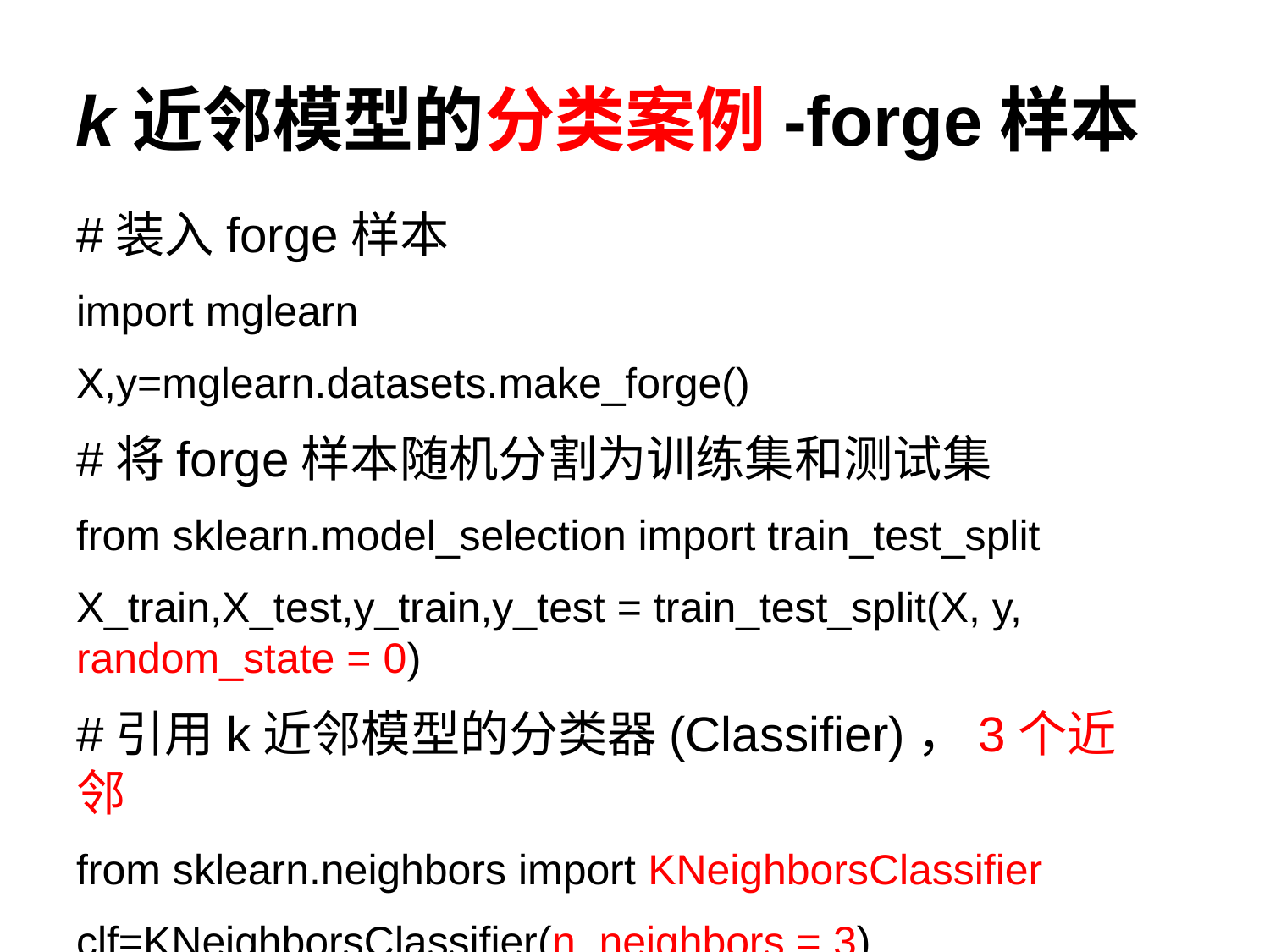

# k近邻模型的分类案例-forge样本
#装入forge样本
import mglearn
X,y=mglearn.datasets.make_forge()
#将forge样本随机分割为训练集和测试集
from sklearn.model_selection import train_test_split
X_train,X_test,y_train,y_test = train_test_split(X, y, random_state = 0)
#引用k近邻模型的分类器(Classifier)，3个近邻
from sklearn.neighbors import KNeighborsClassifier
clf=KNeighborsClassifier(n_neighbors = 3)